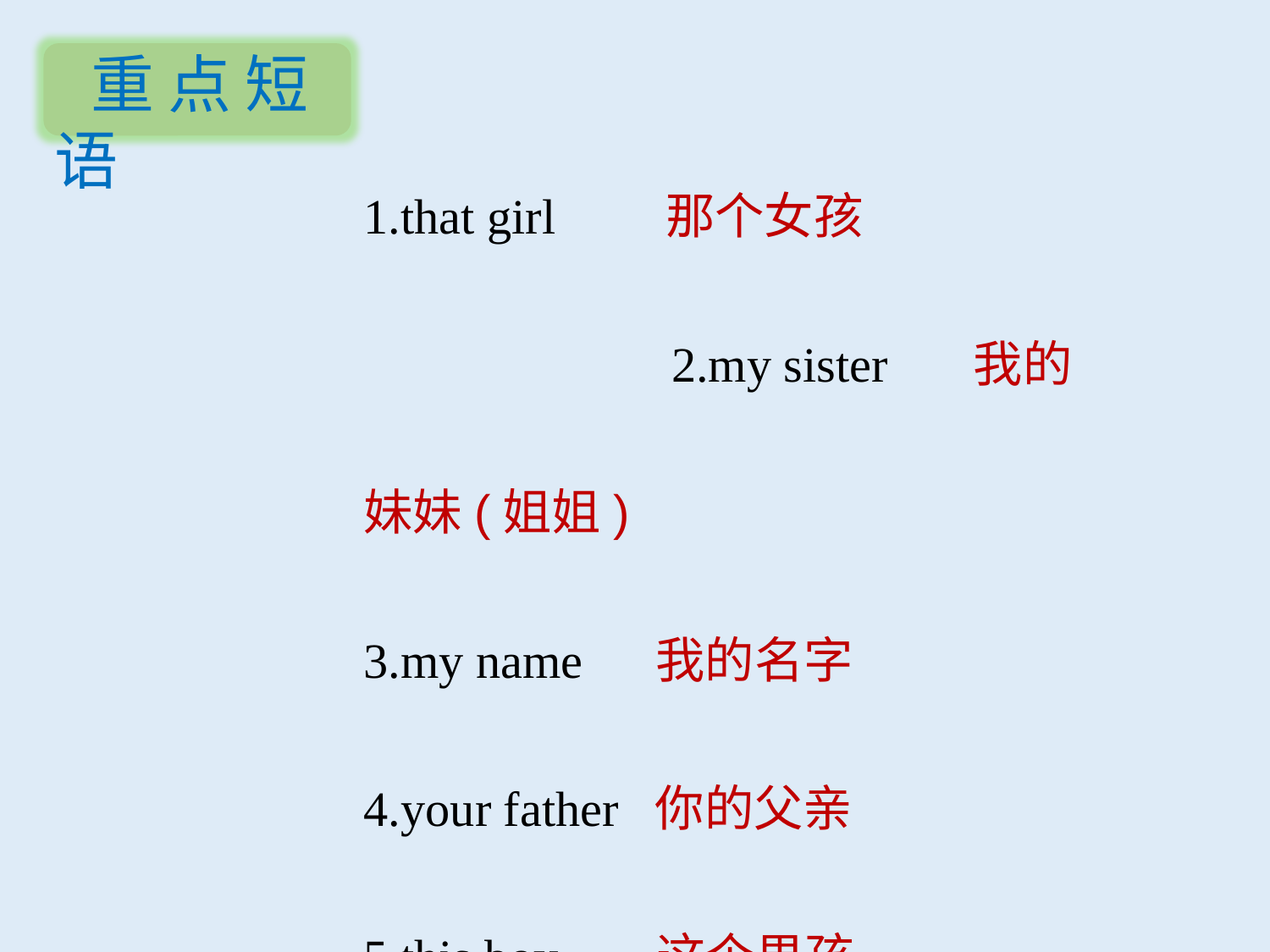

重点短语

1.that girl        那个女孩　　　　　　　　　　2.my sister      我的妹妹(姐姐)
3.my name     我的名字
4.your father  你的父亲
5.this boy       这个男孩